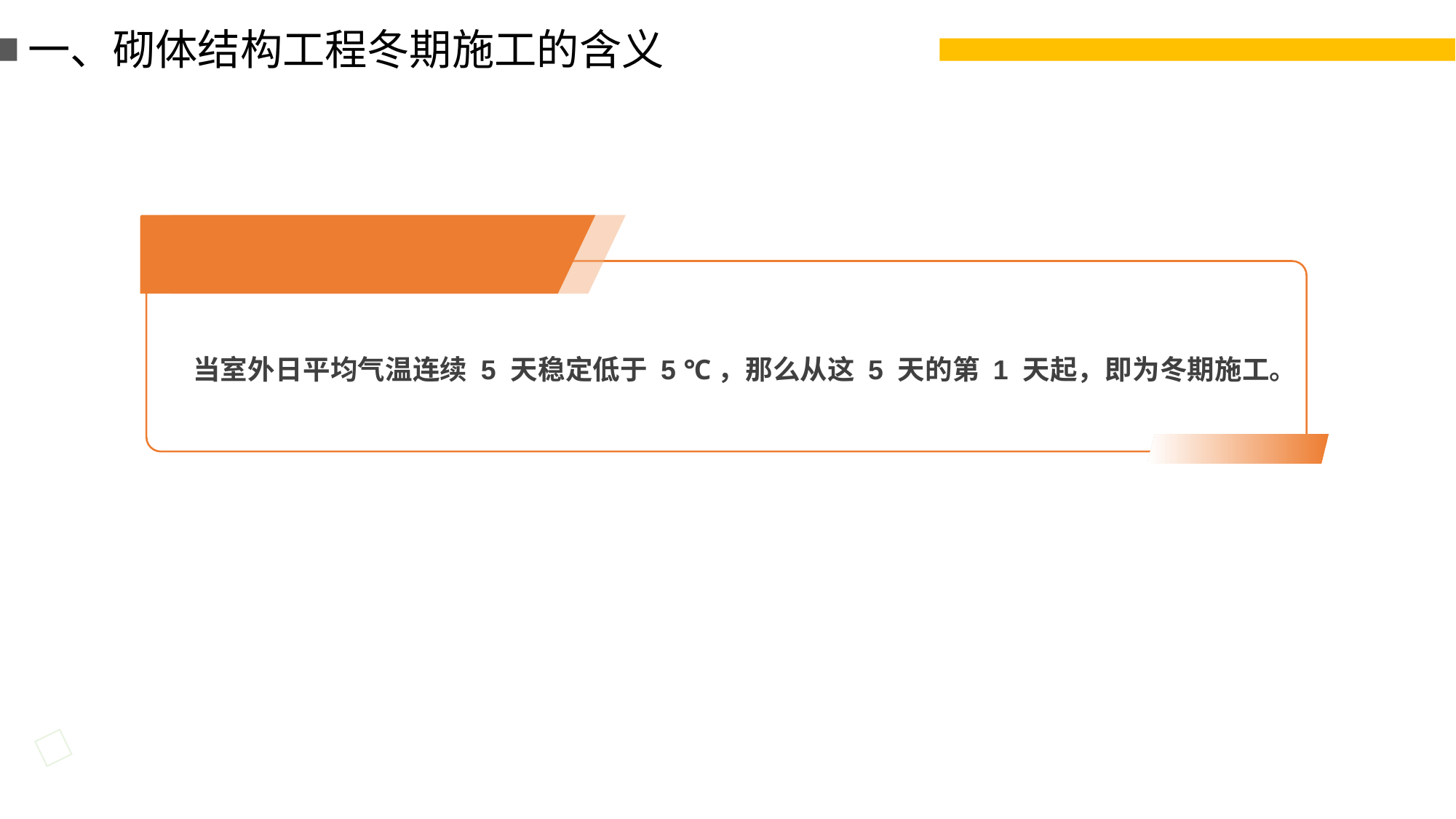

一、砌体结构工程冬期施工的含义

当室外日平均气温连续 5 天稳定低于 5 ℃，那么从这 5 天的第 1 天起，即为冬期施工。